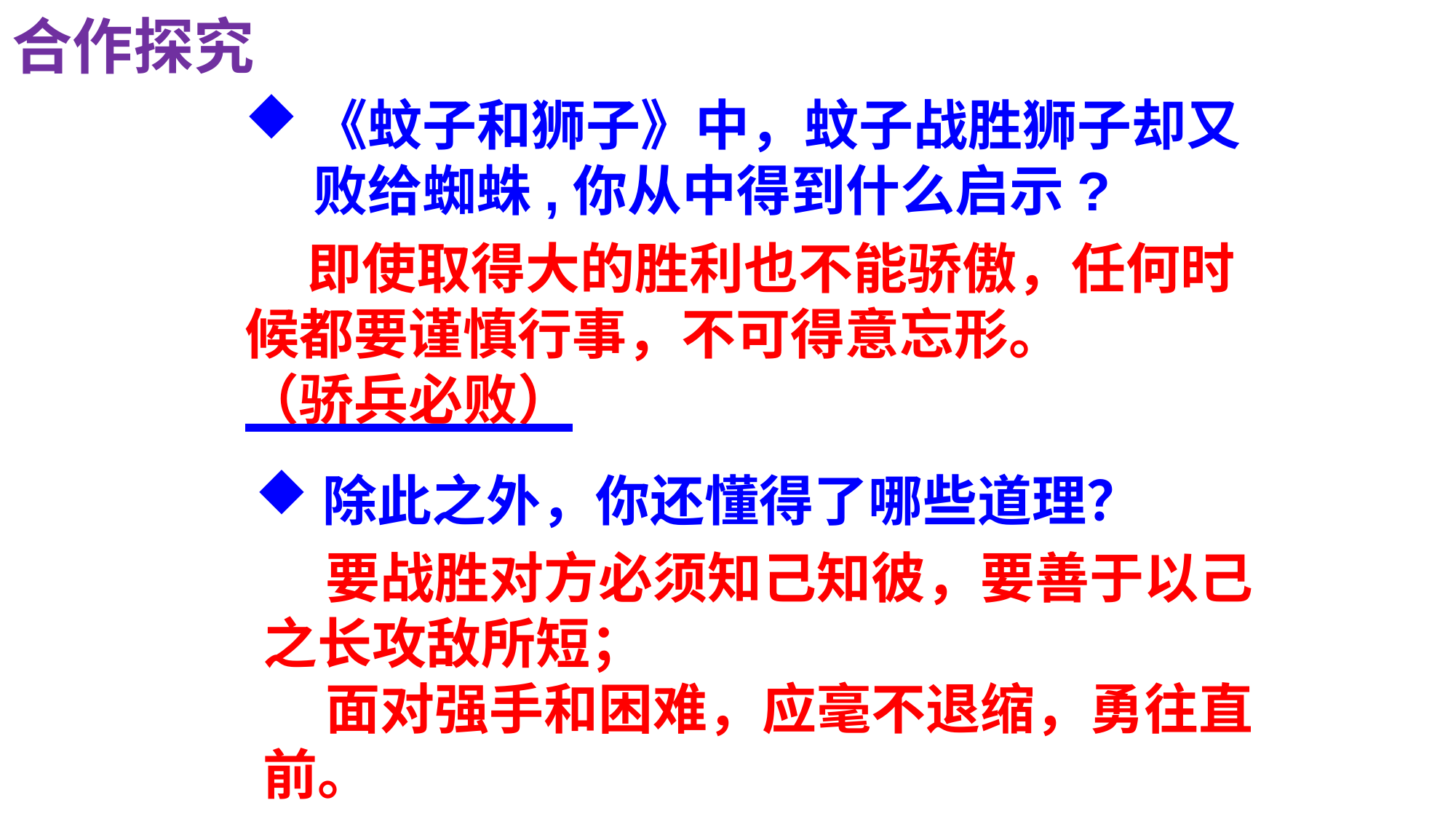

合作探究
《蚊子和狮子》中，蚊子战胜狮子却又败给蜘蛛,你从中得到什么启示?
    即使取得大的胜利也不能骄傲，任何时候都要谨慎行事，不可得意忘形。
（骄兵必败）

除此之外，你还懂得了哪些道理？
    要战胜对方必须知己知彼，要善于以己之长攻敌所短；
    面对强手和困难，应毫不退缩，勇往直前。